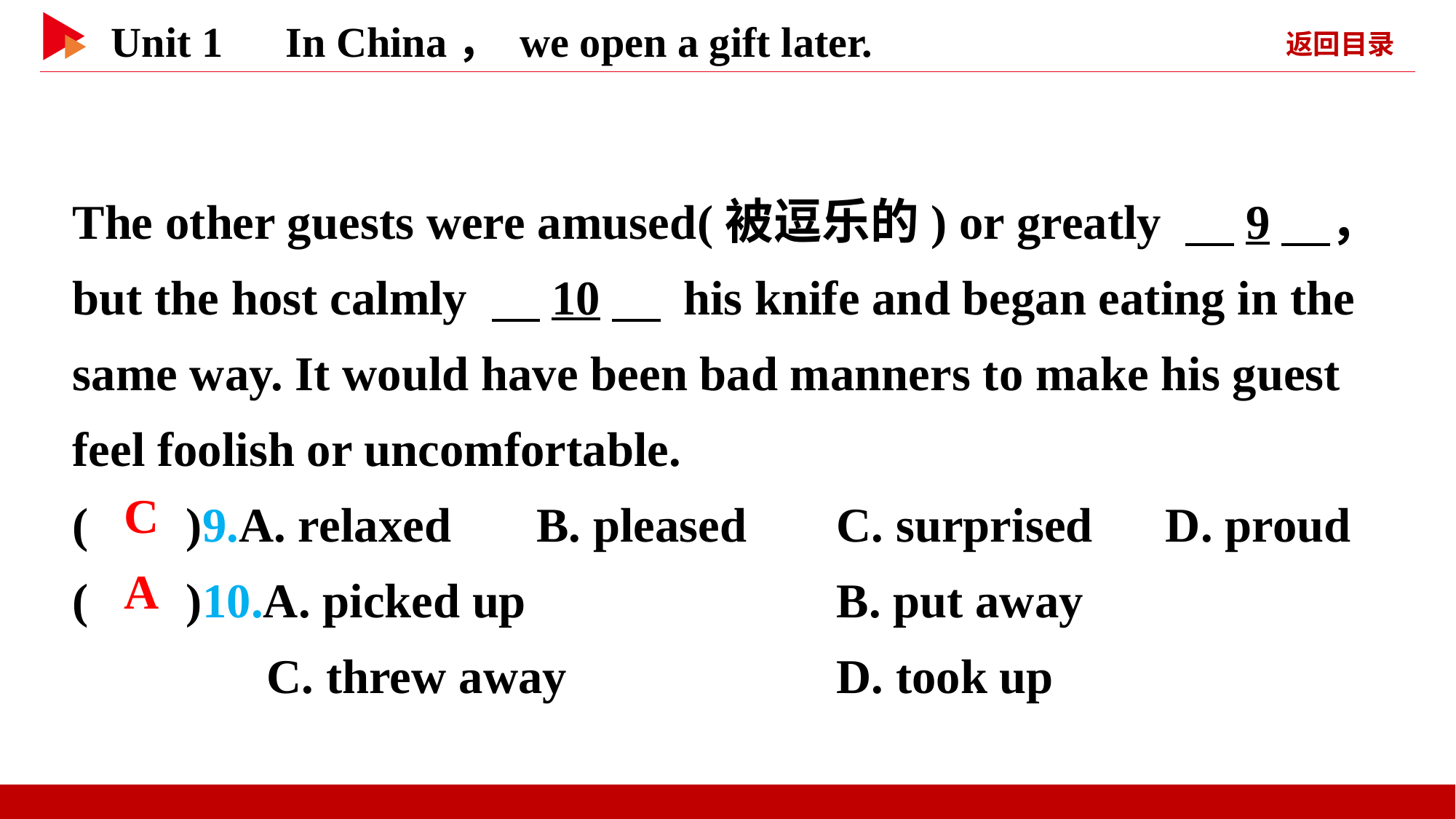

The other guests were amused(被逗乐的) or greatly 　9　， but the host calmly 　10　 his knife and began eating in the same way. It would have been bad manners to make his guest feel foolish or uncomfortable.
(        )9.A. relaxed       B. pleased	C. surprised      D. proud
(        )10.A. picked up     			B. put away
	       C. threw away        		D. took up
   C
   A